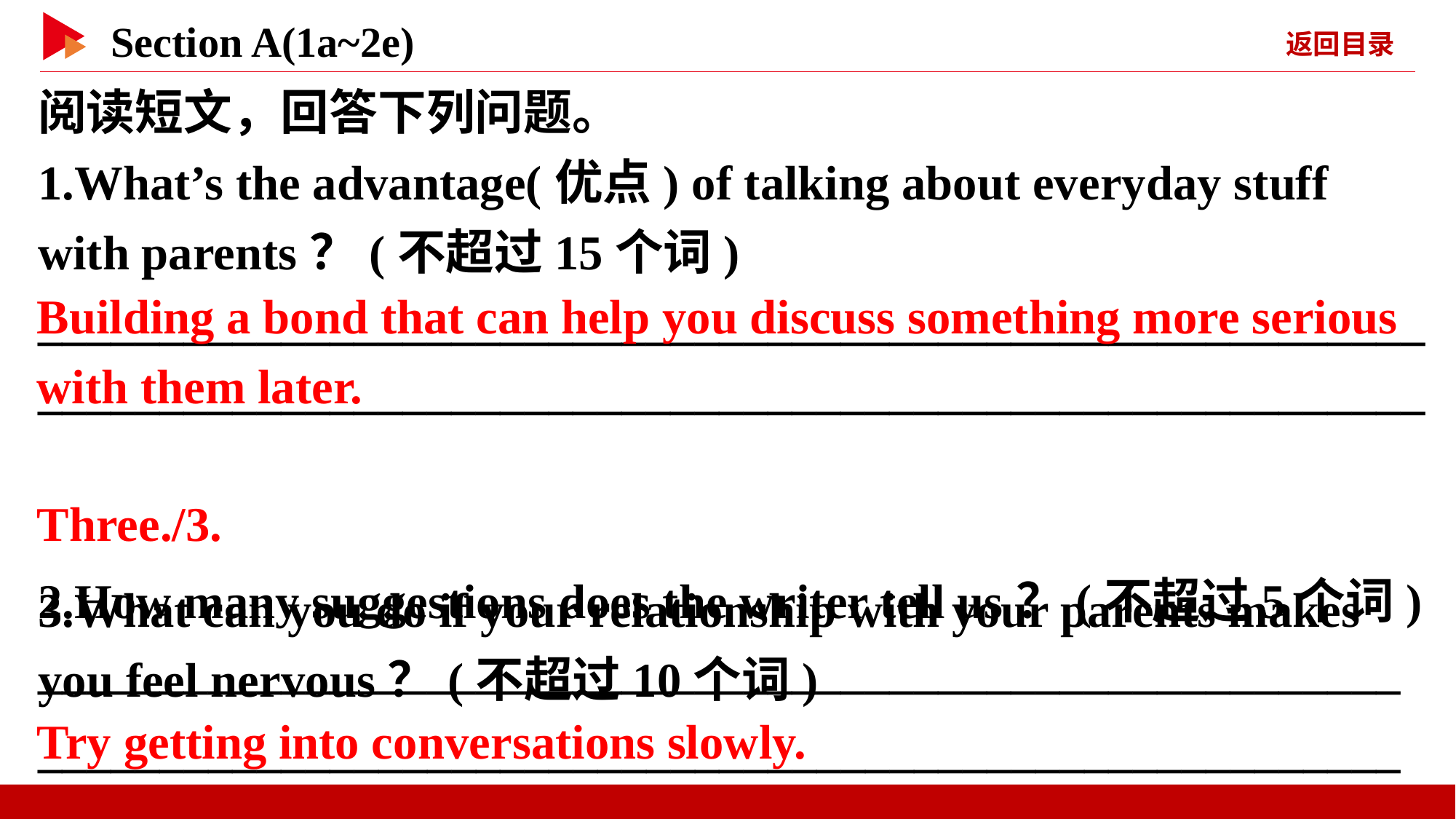

阅读短文，回答下列问题。
1.What’s the advantage(优点) of talking about everyday stuff with parents？(不超过15个词)
__________________________________________________________________________________________________________________
2.How many suggestions does the writer tell us？(不超过5个词)
________________________________________________________
Building a bond that can help you discuss something more serious
with them later.
Three./3.
3.What can you do if your relationship with your parents makes you feel nervous？(不超过10个词)
________________________________________________________
Try getting into conversations slowly.